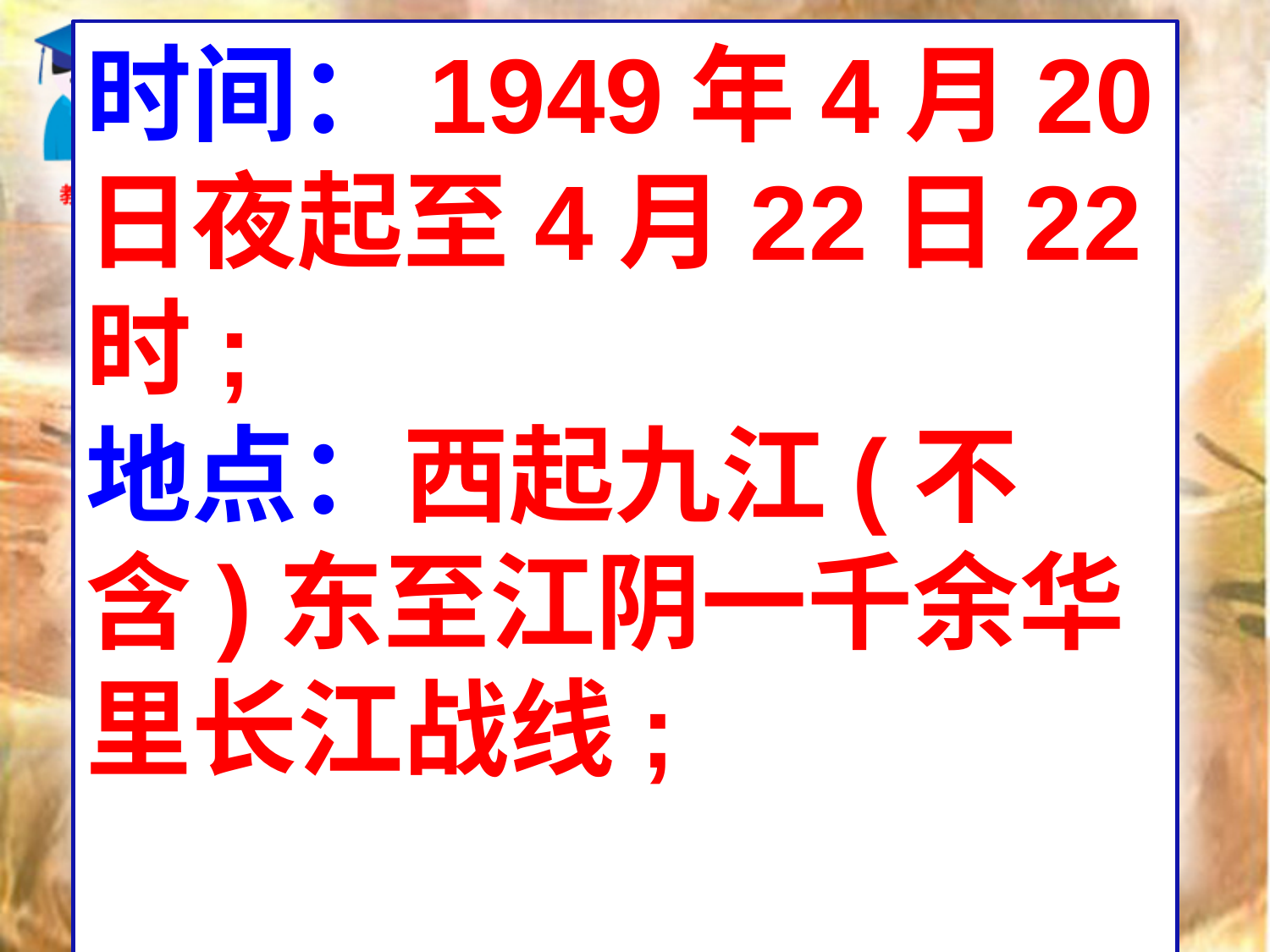

时间：1949年4月20日夜起至4月22日22时;                             地点：西起九江(不含)东至江阴一千余华里长江战线;                                                                                            人物：人民解放军百万大军;